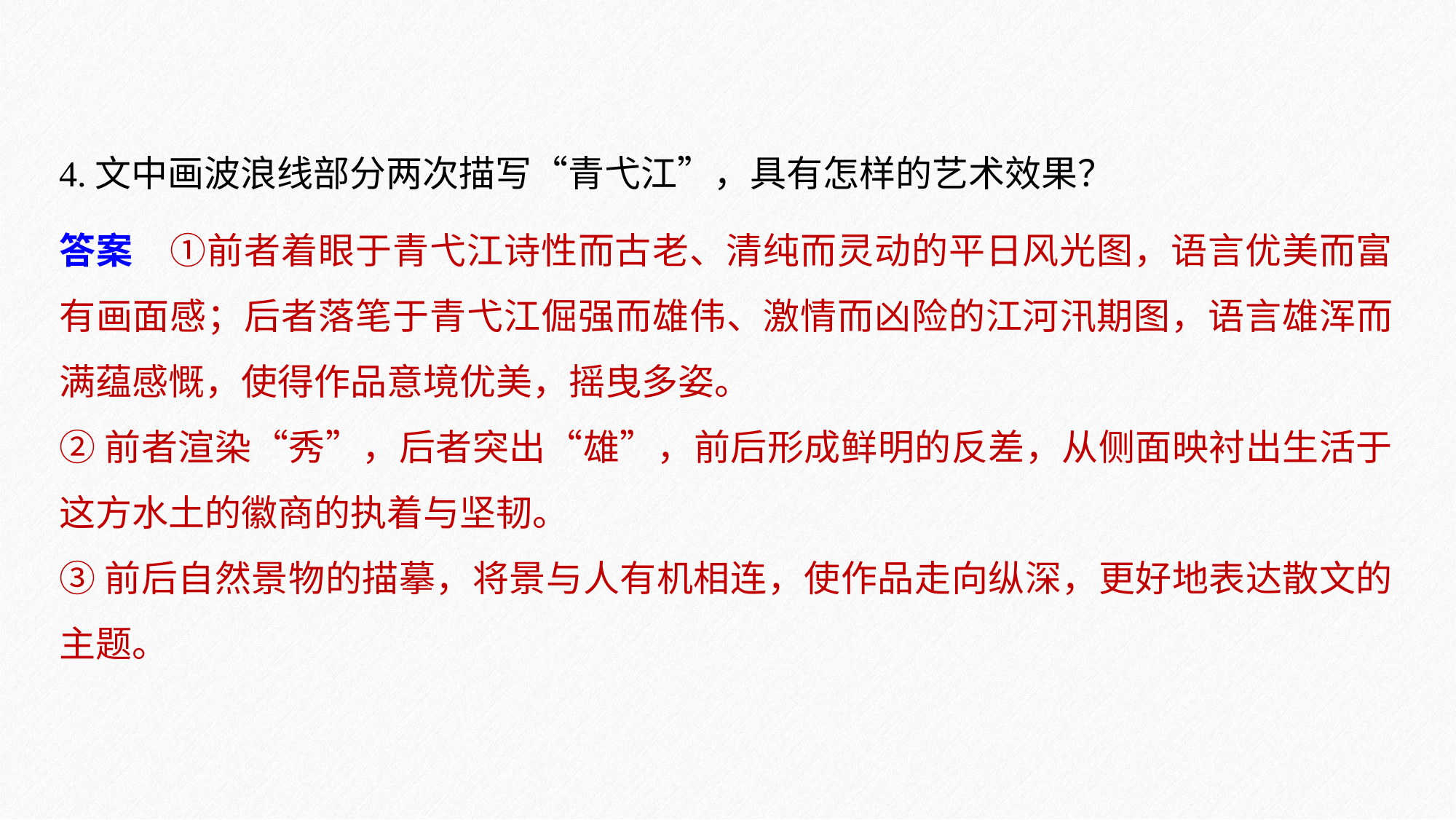

4.文中画波浪线部分两次描写“青弋江”，具有怎样的艺术效果？
答案　①前者着眼于青弋江诗性而古老、清纯而灵动的平日风光图，语言优美而富有画面感；后者落笔于青弋江倔强而雄伟、激情而凶险的江河汛期图，语言雄浑而满蕴感慨，使得作品意境优美，摇曳多姿。
②前者渲染“秀”，后者突出“雄”，前后形成鲜明的反差，从侧面映衬出生活于这方水土的徽商的执着与坚韧。
③前后自然景物的描摹，将景与人有机相连，使作品走向纵深，更好地表达散文的主题。